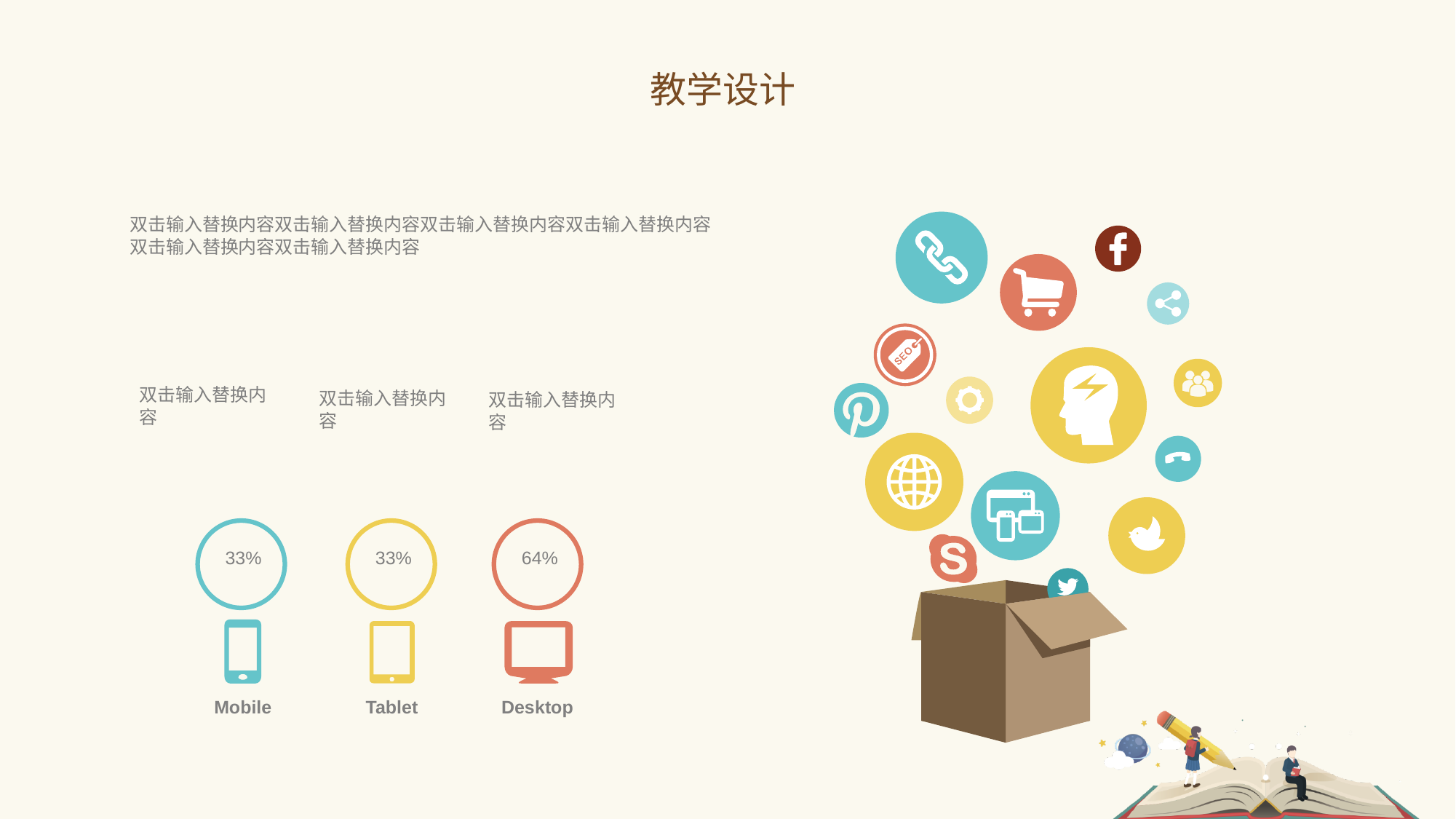

教学设计
双击输入替换内容双击输入替换内容双击输入替换内容双击输入替换内容
双击输入替换内容双击输入替换内容

双击输入替换内容
双击输入替换内容
双击输入替换内容

33%

Mobile

33%

Tablet

64%

Desktop